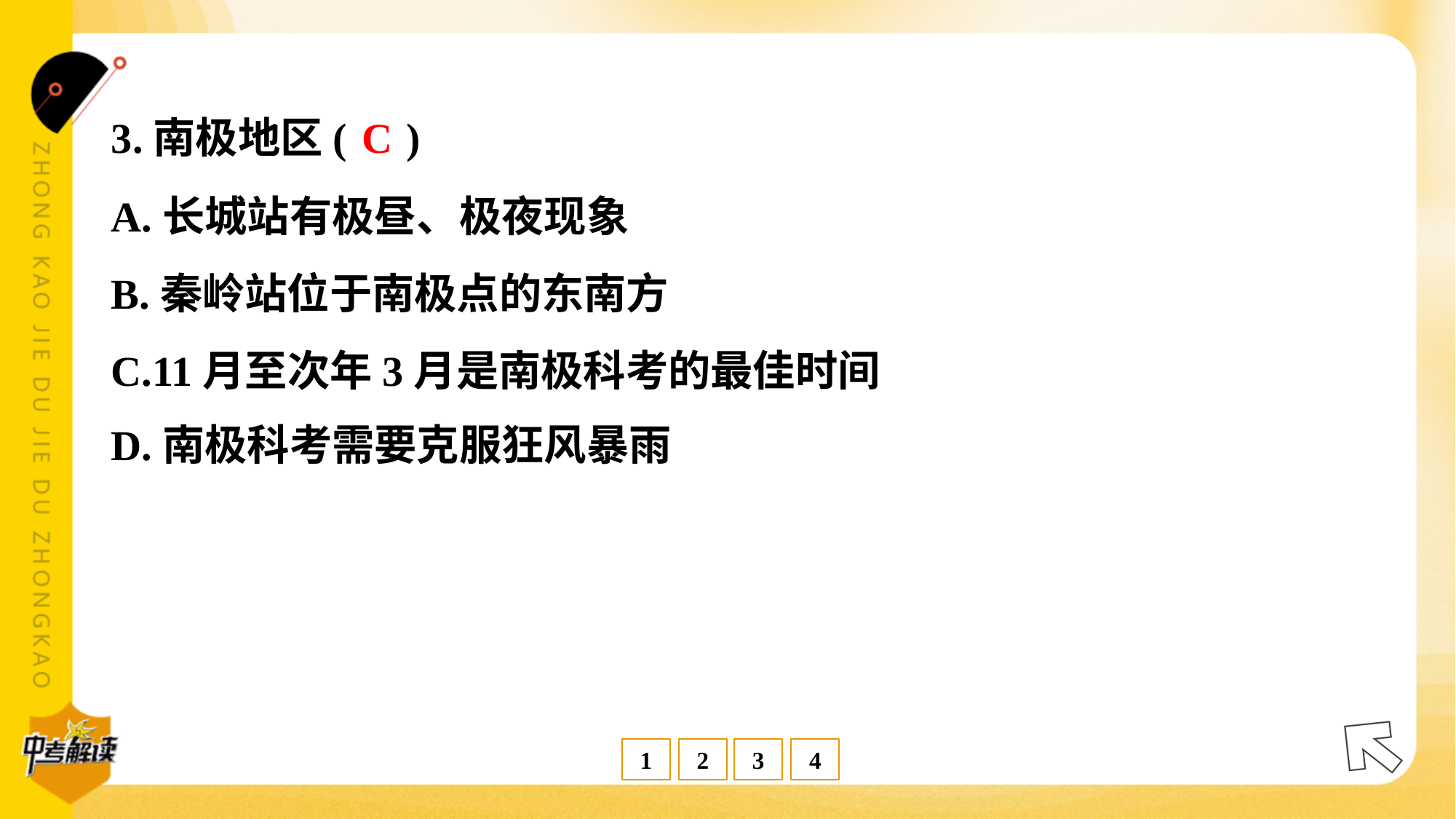

C
3.南极地区(     )
A.长城站有极昼、极夜现象
B.秦岭站位于南极点的东南方
C.11月至次年3月是南极科考的最佳时间
D.南极科考需要克服狂风暴雨